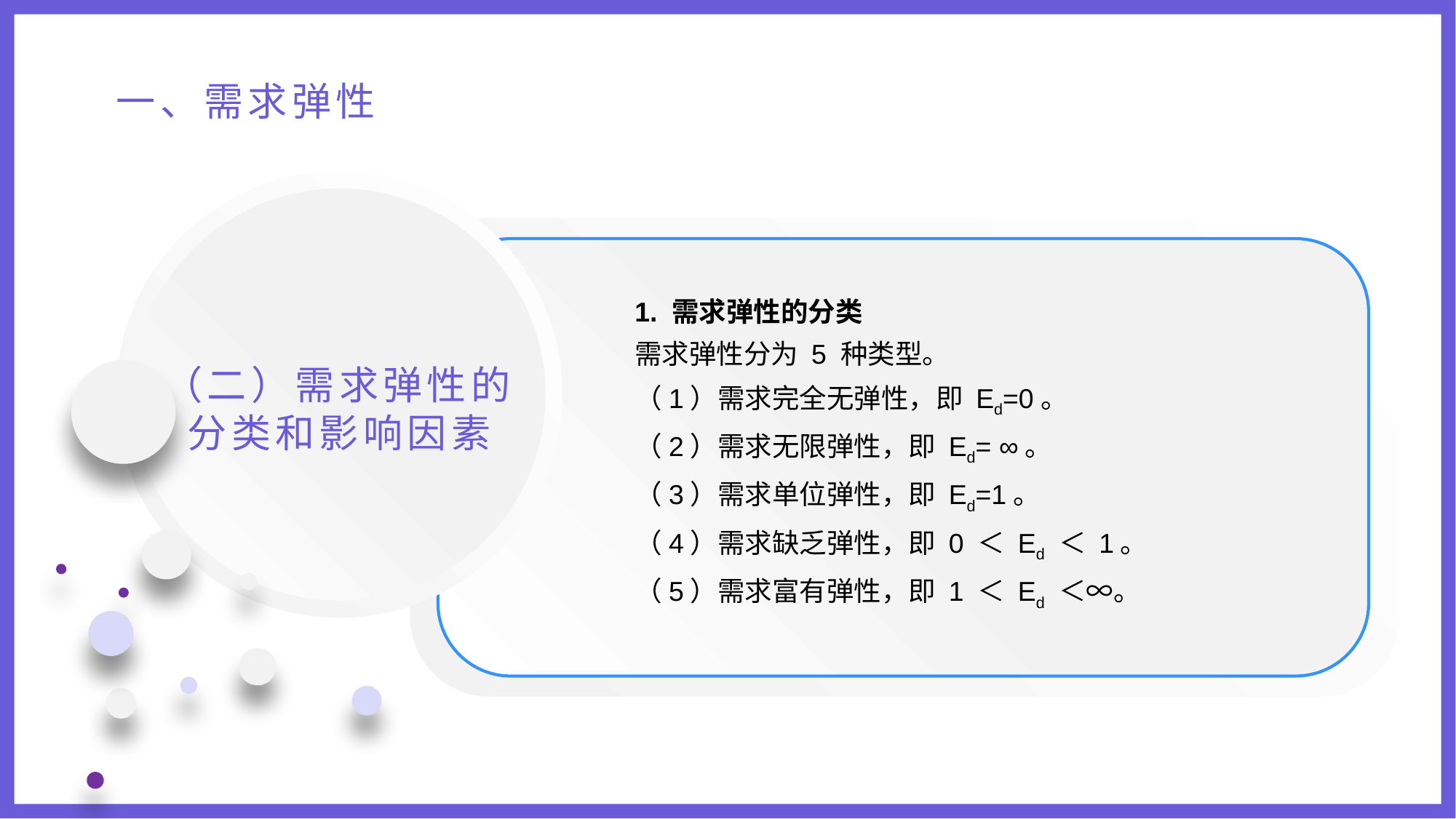

一、需求弹性

1. 需求弹性的分类
需求弹性分为 5 种类型。
（1）需求完全无弹性，即 Ed=0。
（2）需求无限弹性，即 Ed= ∞。
（3）需求单位弹性，即 Ed=1。
（4）需求缺乏弹性，即 0 ＜ Ed ＜ 1。
（5）需求富有弹性，即 1 ＜ Ed ＜∞。
（二）需求弹性的分类和影响因素